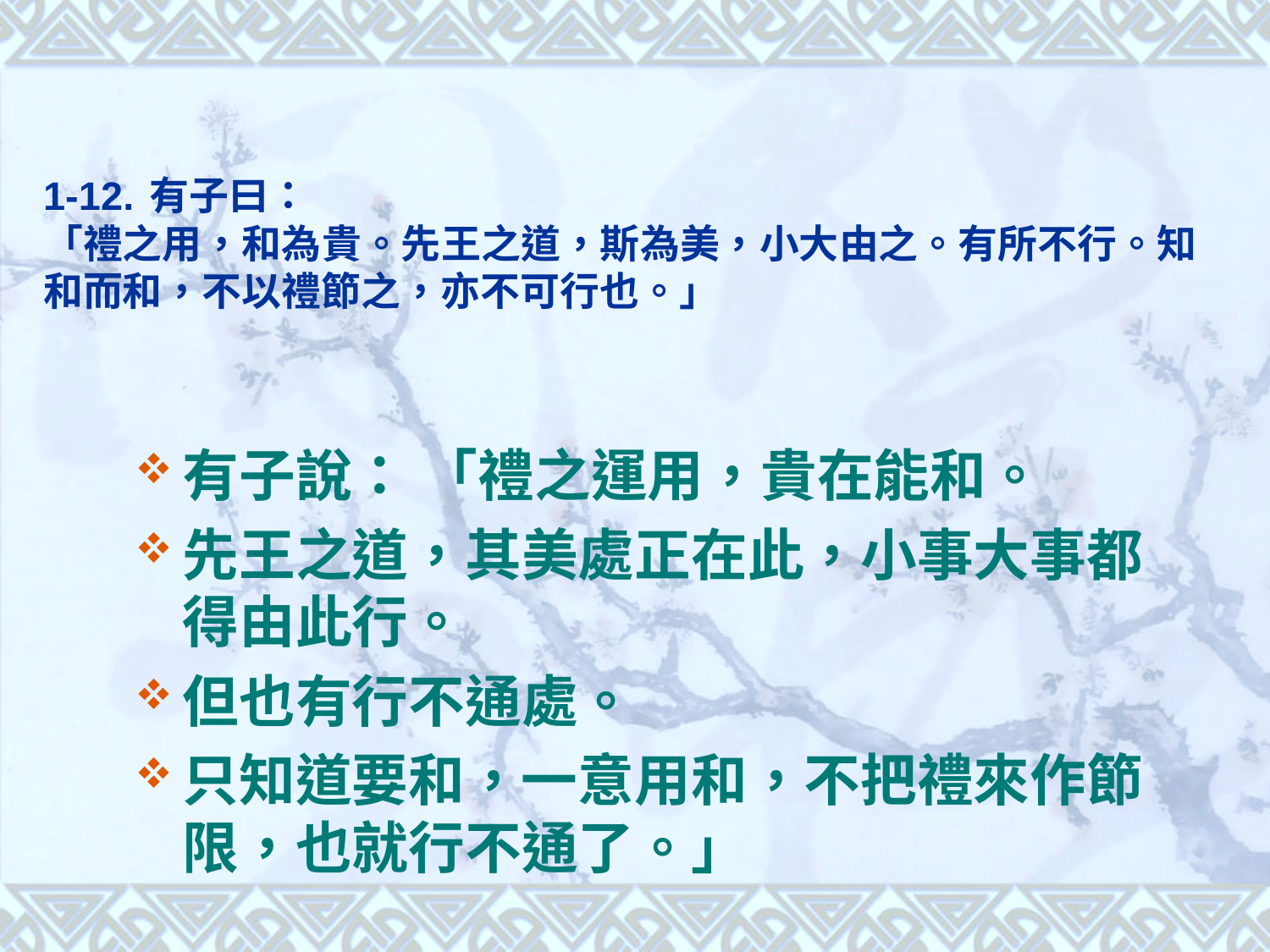

# 1-12. 有子曰： 「禮之用，和為貴。先王之道，斯為美，小大由之。有所不行。知和而和，不以禮節之，亦不可行也。」
有子說： 「禮之運用，貴在能和。
先王之道，其美處正在此，小事大事都得由此行。
但也有行不通處。
只知道要和，一意用和，不把禮來作節限，也就行不通了。」